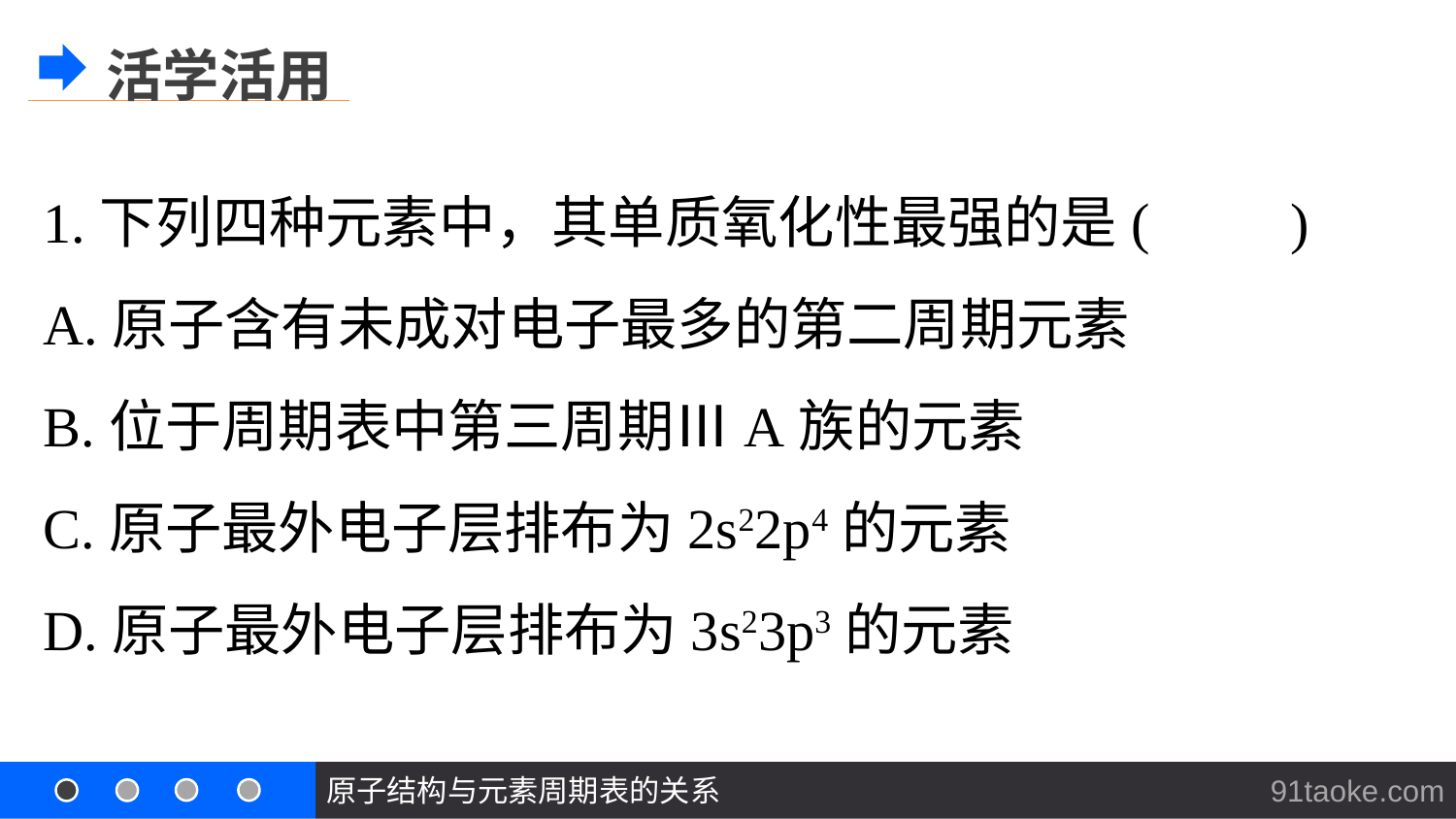

活学活用

1.下列四种元素中，其单质氧化性最强的是(　　)
A.原子含有未成对电子最多的第二周期元素
B.位于周期表中第三周期ⅢA族的元素
C.原子最外电子层排布为2s22p4的元素
D.原子最外电子层排布为3s23p3的元素